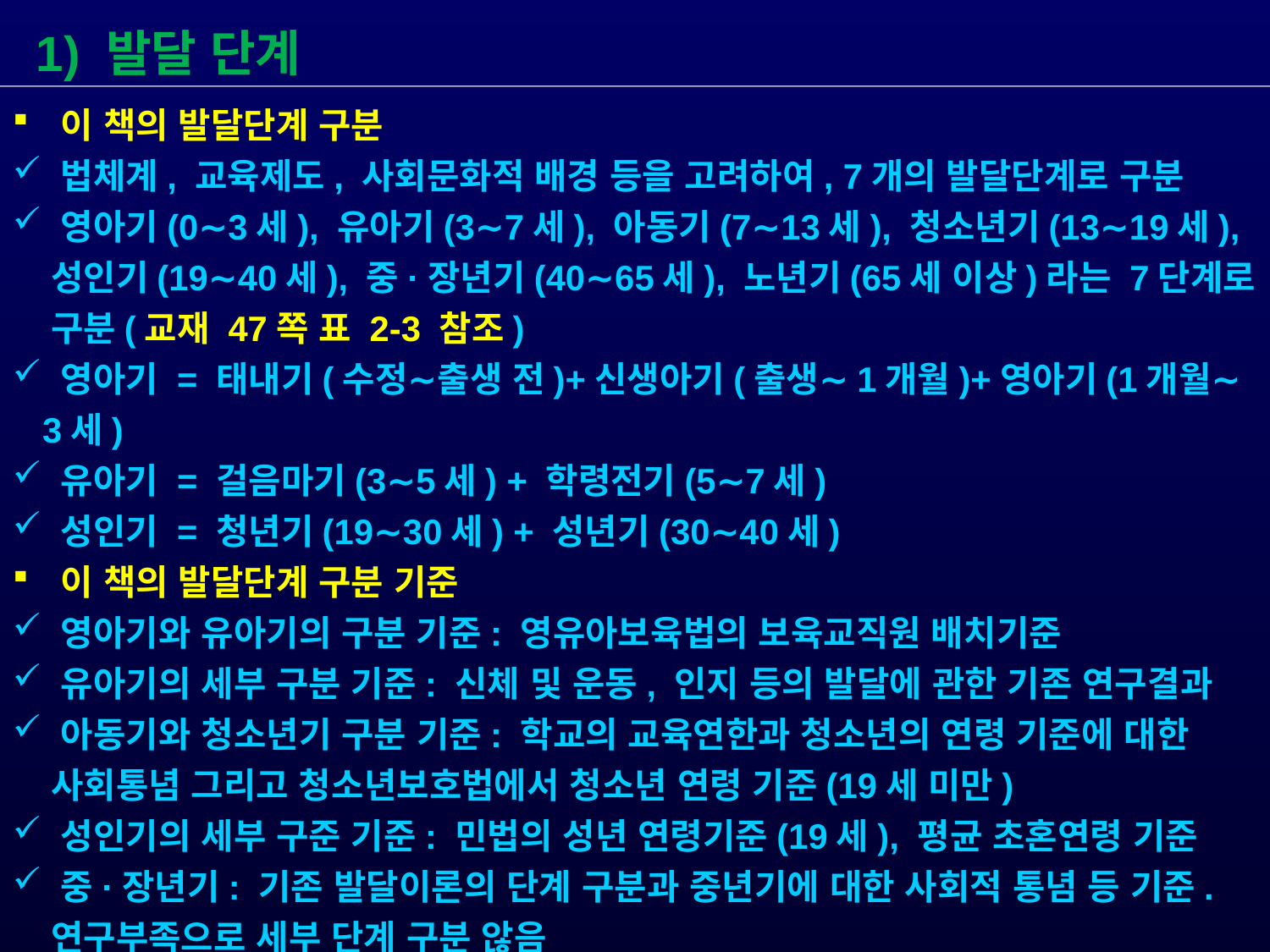

1) 발달 단계

 이 책의 발달단계 구분
 법체계, 교육제도, 사회문화적 배경 등을 고려하여, 7개의 발달단계로 구분
 영아기(0∼3세), 유아기(3∼7세), 아동기(7∼13세), 청소년기(13∼19세),
   성인기(19∼40세), 중·장년기(40∼65세), 노년기(65세 이상)라는 7단계로
   구분(교재 47쪽 표 2-3 참조)
 영아기 = 태내기(수정∼출생 전)+신생아기(출생∼1개월)+영아기(1개월∼3세)
 유아기 = 걸음마기(3∼5세) + 학령전기(5∼7세)
 성인기 = 청년기(19∼30세) + 성년기(30∼40세)
 이 책의 발달단계 구분 기준
 영아기와 유아기의 구분 기준: 영유아보육법의 보육교직원 배치기준
 유아기의 세부 구분 기준: 신체 및 운동, 인지 등의 발달에 관한 기존 연구결과
 아동기와 청소년기 구분 기준: 학교의 교육연한과 청소년의 연령 기준에 대한
   사회통념 그리고 청소년보호법에서 청소년 연령 기준(19세 미만)
 성인기의 세부 구준 기준: 민법의 성년 연령기준(19세), 평균 초혼연령 기준
 중·장년기: 기존 발달이론의 단계 구분과 중년기에 대한 사회적 통념 등 기준.
   연구부족으로 세부 단계 구분 않음
 노년기: 노인복지법과 시행규칙, 기초연금법 기준. 세부 단계 구분 않음